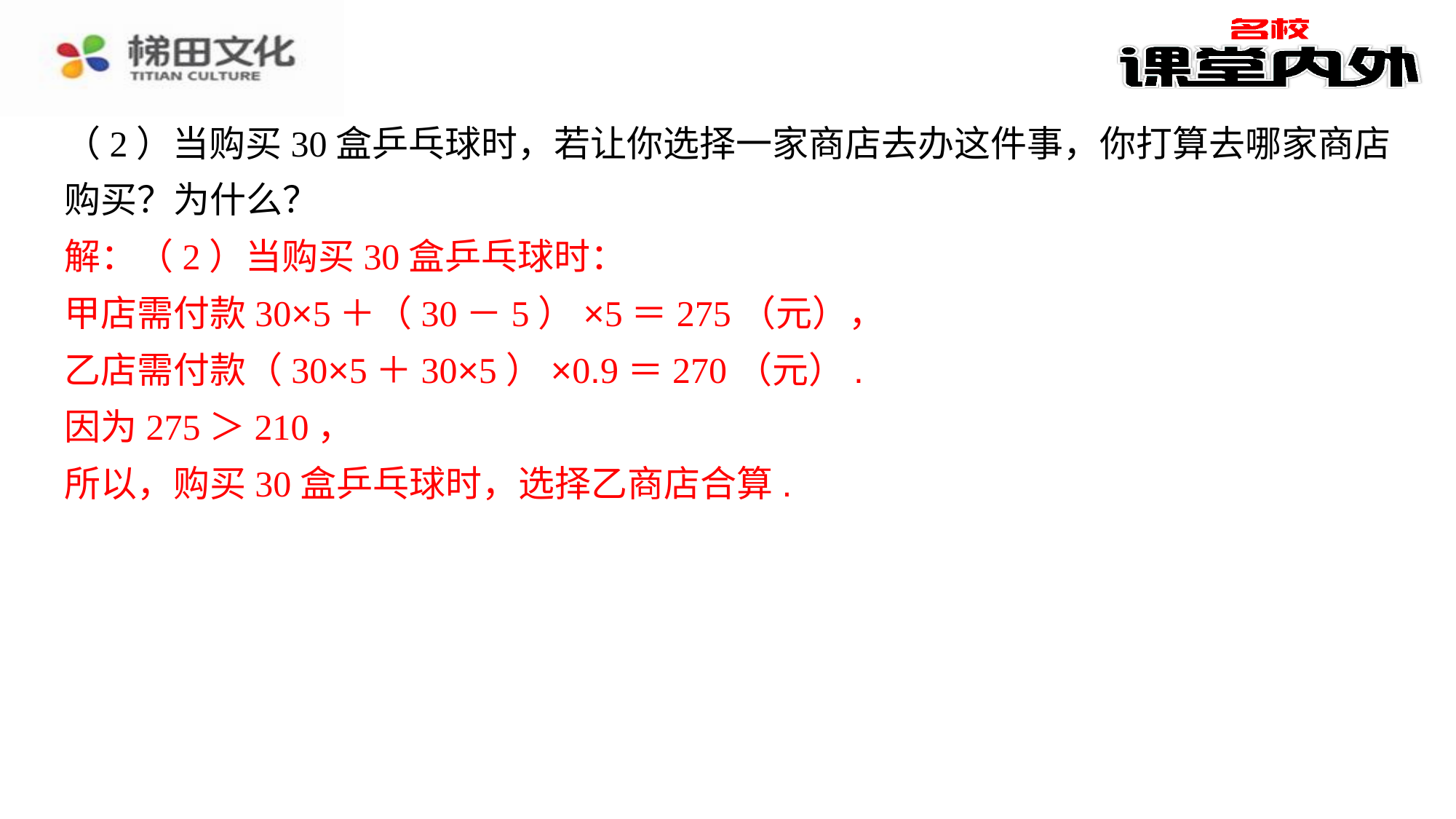

（2）当购买30盒乒乓球时，若让你选择一家商店去办这件事，你打算去哪家商店
购买？为什么？
解：（2）当购买30盒乒乓球时：
甲店需付款30×5＋（30－5）×5＝275（元），
乙店需付款（30×5＋30×5）×0.9＝270（元）.
因为275＞210，
所以，购买30盒乒乓球时，选择乙商店合算.
解：（2）当购买30盒乒乓球时：
甲店需付款30×5＋（30－5）×5＝275（元），
乙店需付款（30×5＋30×5）×0.9＝270（元）.
因为275＞210，
所以，购买30盒乒乓球时，选择乙商店合算.